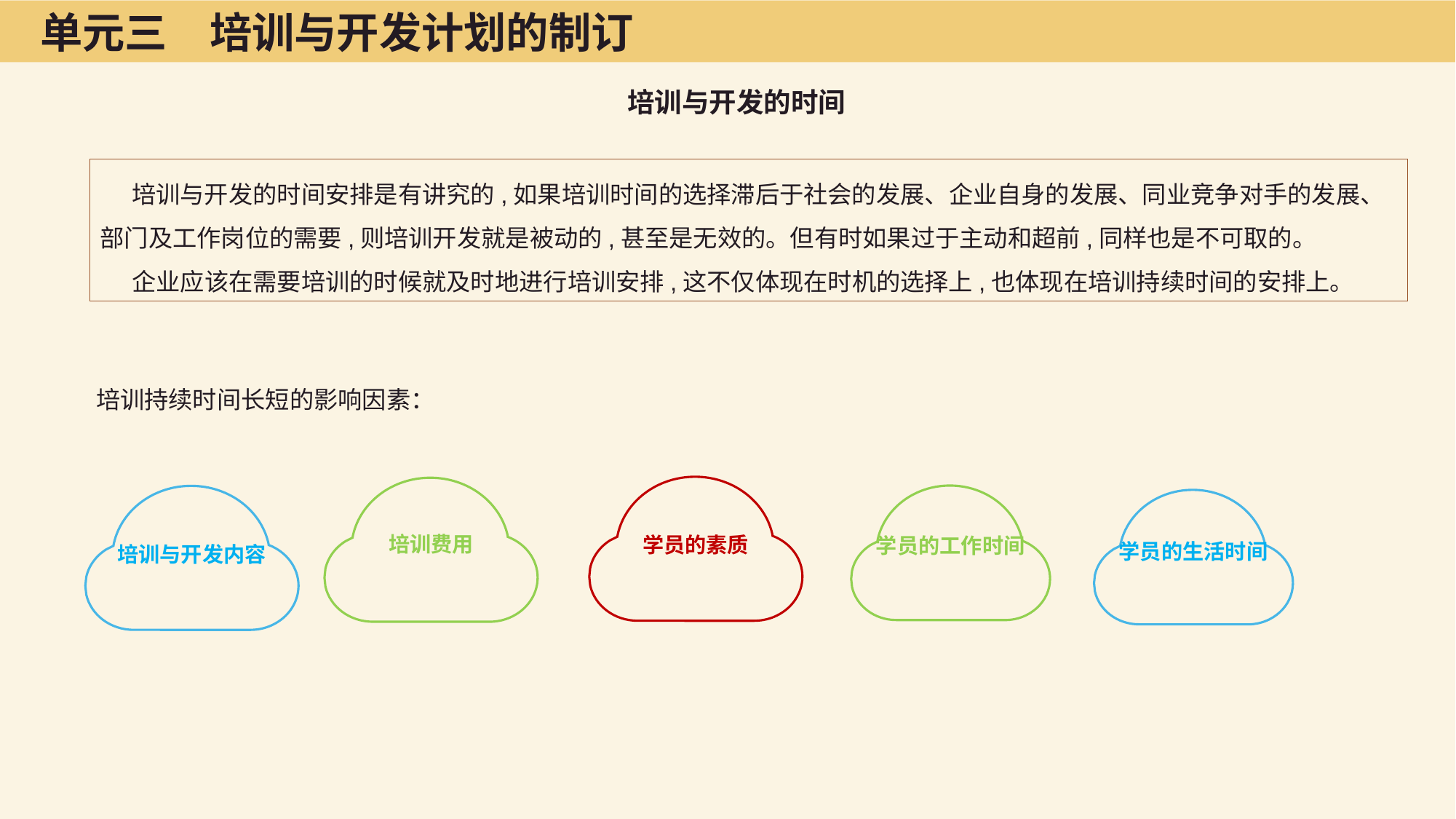

单元三　培训与开发计划的制订
培训与开发的时间
培训与开发的时间安排是有讲究的,如果培训时间的选择滞后于社会的发展、企业自身的发展、同业竞争对手的发展、部门及工作岗位的需要,则培训开发就是被动的,甚至是无效的。但有时如果过于主动和超前,同样也是不可取的。
企业应该在需要培训的时候就及时地进行培训安排,这不仅体现在时机的选择上,也体现在培训持续时间的安排上。
培训持续时间长短的影响因素：

培训费用
学员的素质
学员的工作时间
学员的生活时间
培训与开发内容